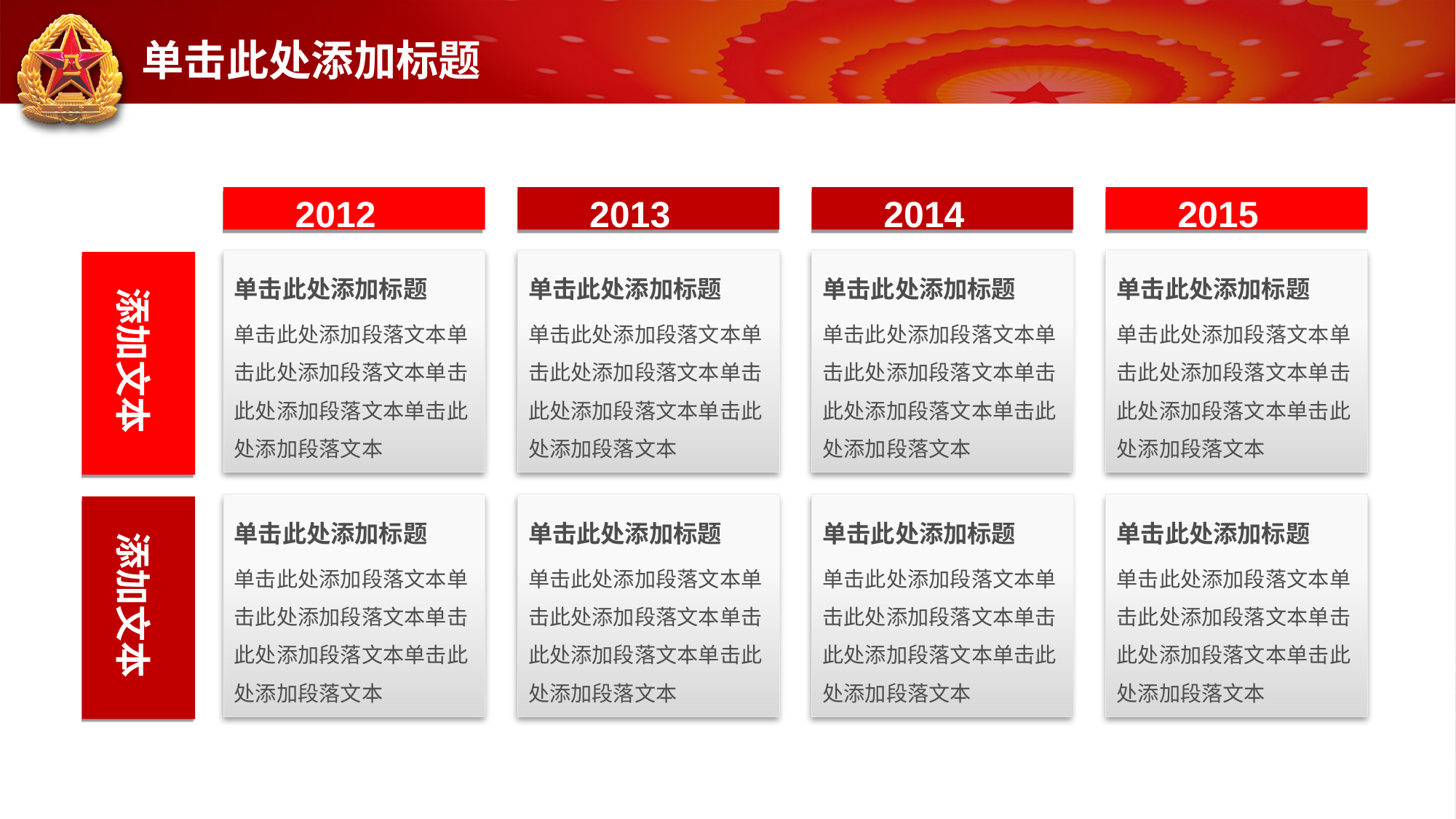

# 单击此处添加标题
      2012
      2013
      2014
      2015

单击此处添加标题
单击此处添加段落文本单击此处添加段落文本单击此处添加段落文本单击此处添加段落文本

单击此处添加标题
单击此处添加段落文本单击此处添加段落文本单击此处添加段落文本单击此处添加段落文本

单击此处添加标题
单击此处添加段落文本单击此处添加段落文本单击此处添加段落文本单击此处添加段落文本

单击此处添加标题
单击此处添加段落文本单击此处添加段落文本单击此处添加段落文本单击此处添加段落文本
  添加文本

单击此处添加标题
单击此处添加段落文本单击此处添加段落文本单击此处添加段落文本单击此处添加段落文本

单击此处添加标题
单击此处添加段落文本单击此处添加段落文本单击此处添加段落文本单击此处添加段落文本

单击此处添加标题
单击此处添加段落文本单击此处添加段落文本单击此处添加段落文本单击此处添加段落文本

单击此处添加标题
单击此处添加段落文本单击此处添加段落文本单击此处添加段落文本单击此处添加段落文本
  添加文本